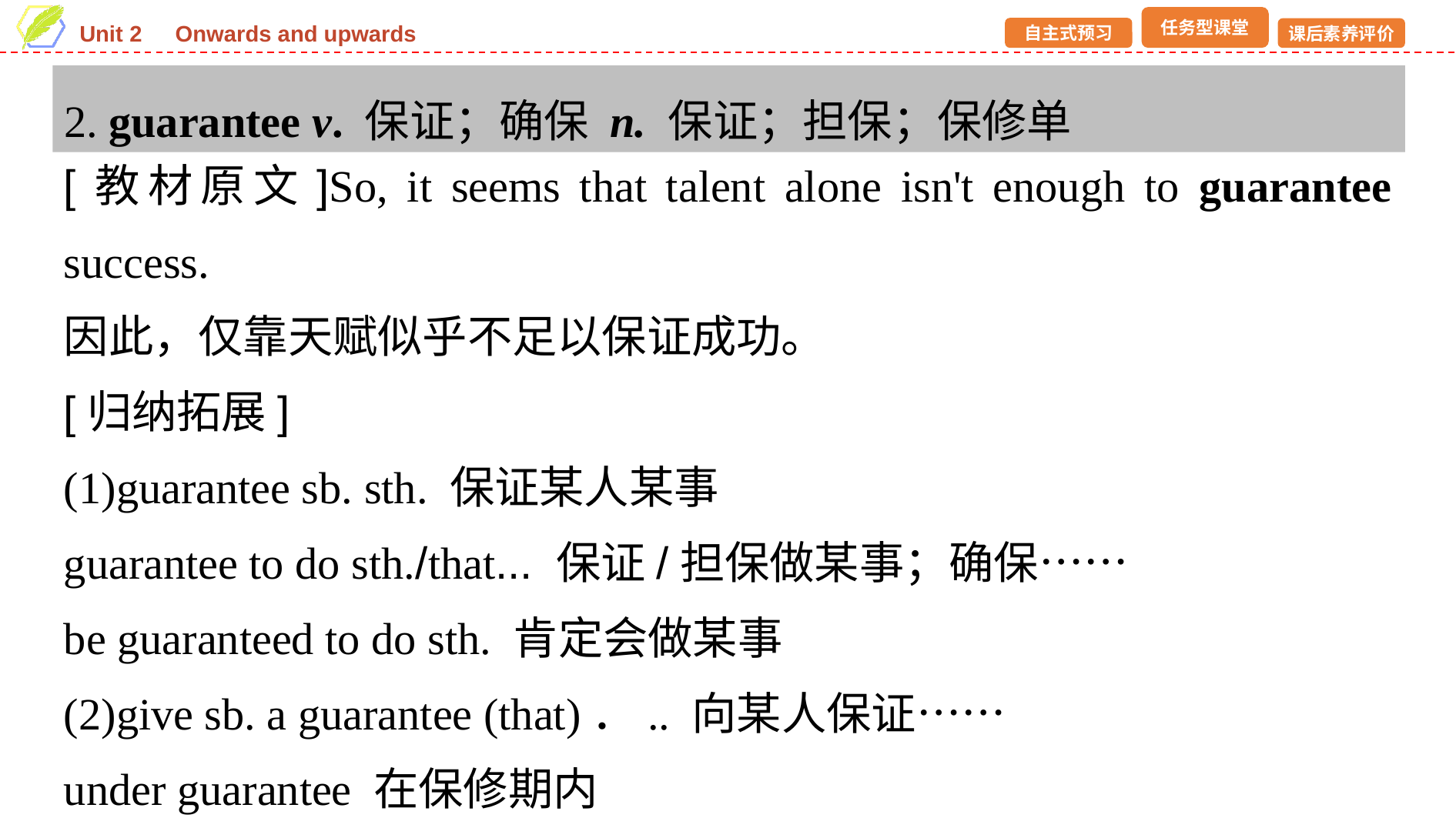

2. guarantee v. 保证；确保 n. 保证；担保；保修单
[教材原文]So, it seems that talent alone isn't enough to guarantee success.
因此，仅靠天赋似乎不足以保证成功。
[归纳拓展]
(1)guarantee sb. sth. 保证某人某事
guarantee to do sth./that... 保证/担保做某事；确保……
be guaranteed to do sth. 肯定会做某事
(2)give sb. a guarantee (that)．.. 向某人保证……
under guarantee 在保修期内